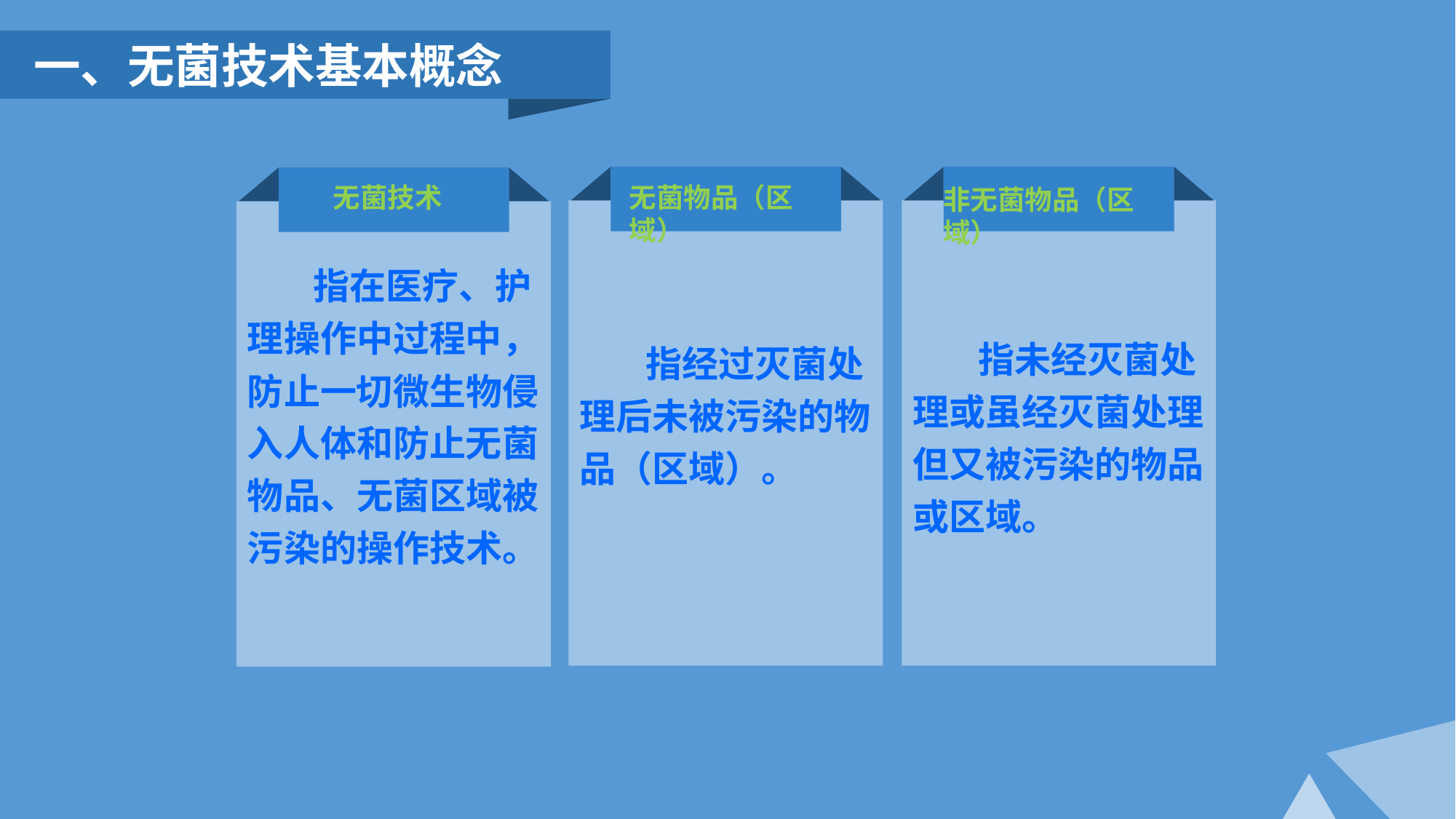

一、无菌技术基本概念

无菌物品（区域）
       指经过灭菌处理后未被污染的物品（区域）。

非无菌物品（区域）
       指未经灭菌处理或虽经灭菌处理但又被污染的物品或区域。

无菌技术
       指在医疗、护理操作中过程中，防止一切微生物侵入人体和防止无菌物品、无菌区域被污染的操作技术。